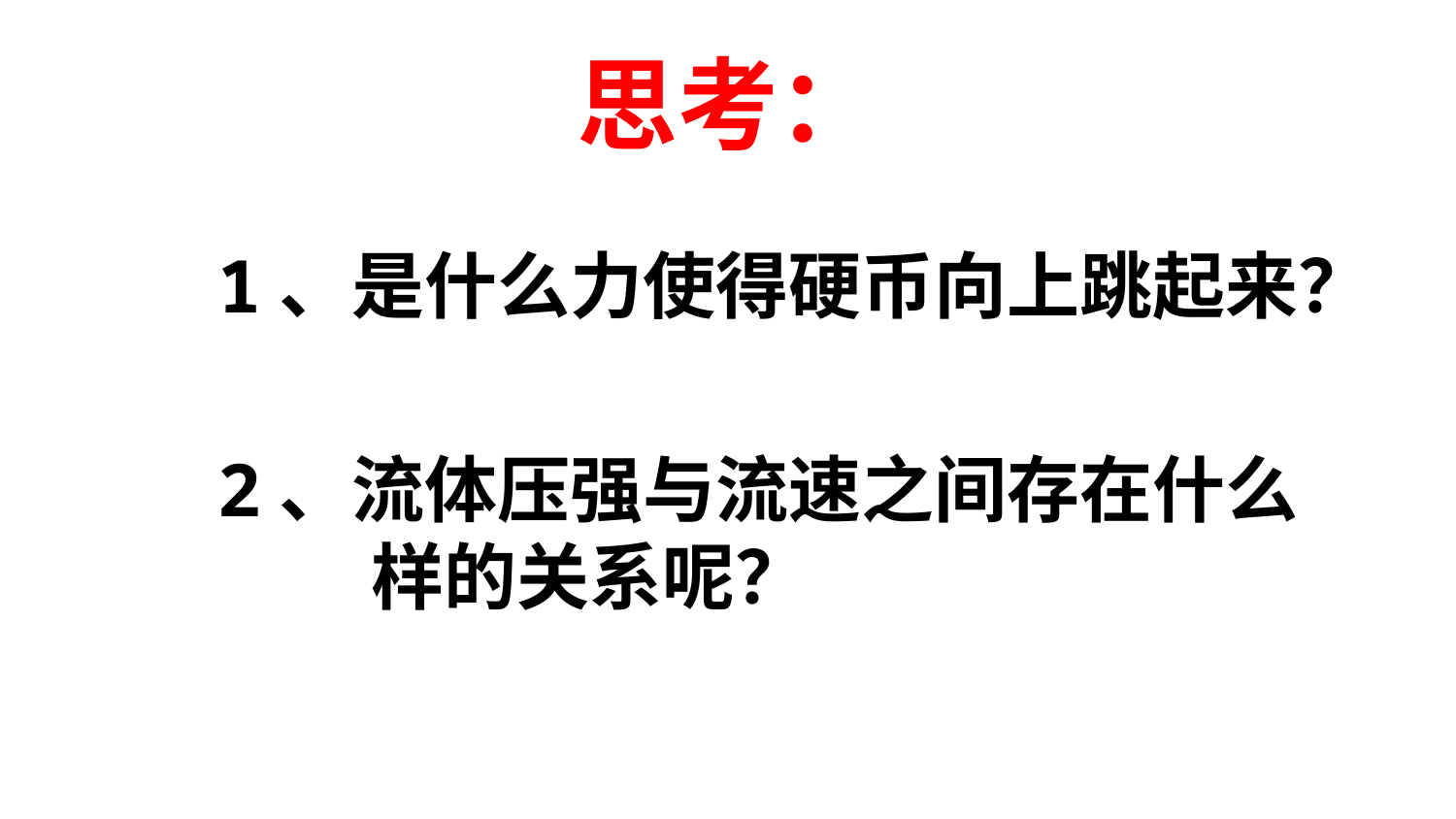

# 思考：
1、是什么力使得硬币向上跳起来？

2、流体压强与流速之间存在什么       样的关系呢？